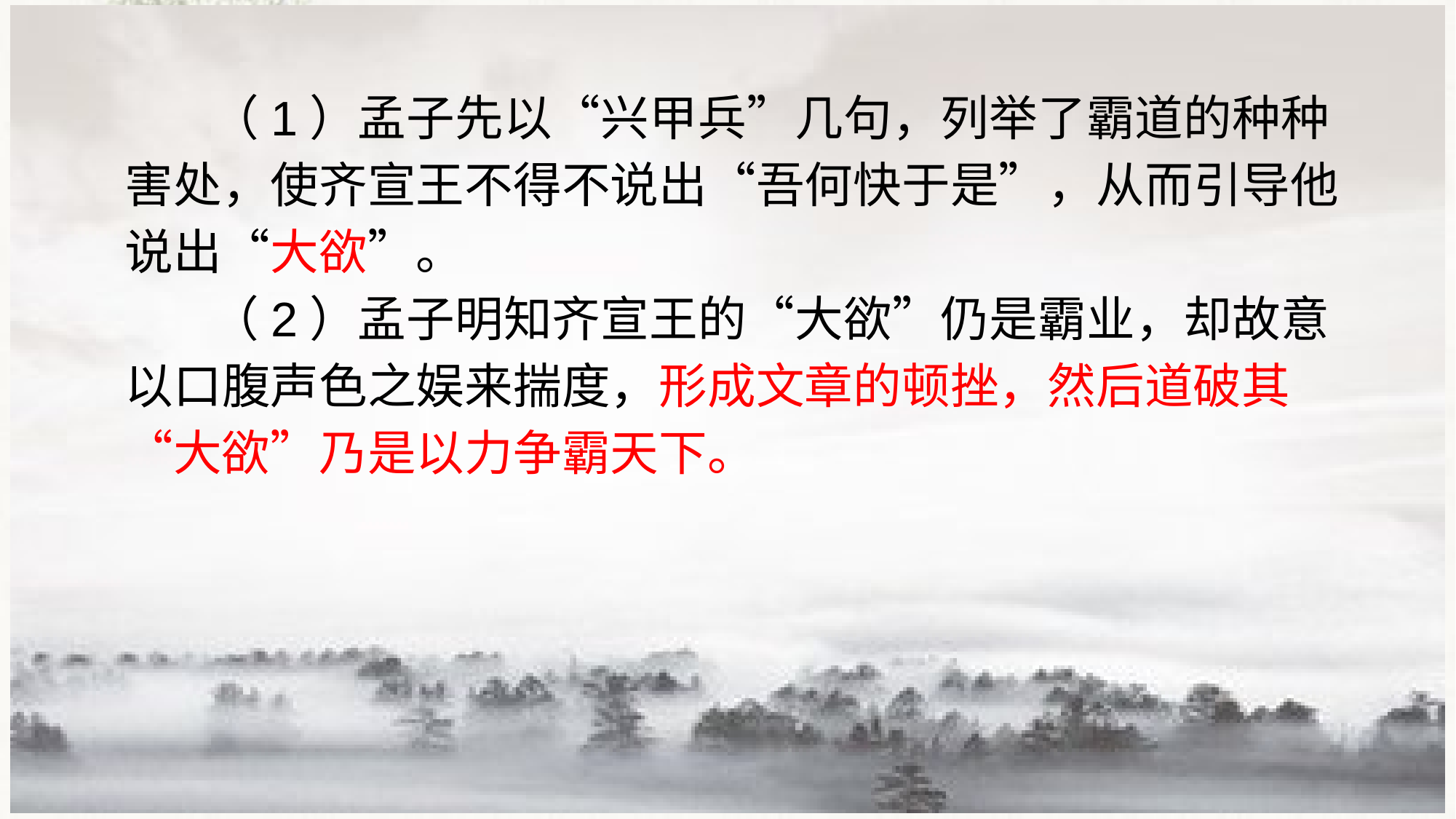

（1）孟子先以“兴甲兵”几句，列举了霸道的种种害处，使齐宣王不得不说出“吾何快于是”，从而引导他说出“大欲”。
（2）孟子明知齐宣王的“大欲”仍是霸业，却故意以口腹声色之娱来揣度，形成文章的顿挫，然后道破其“大欲”乃是以力争霸天下。